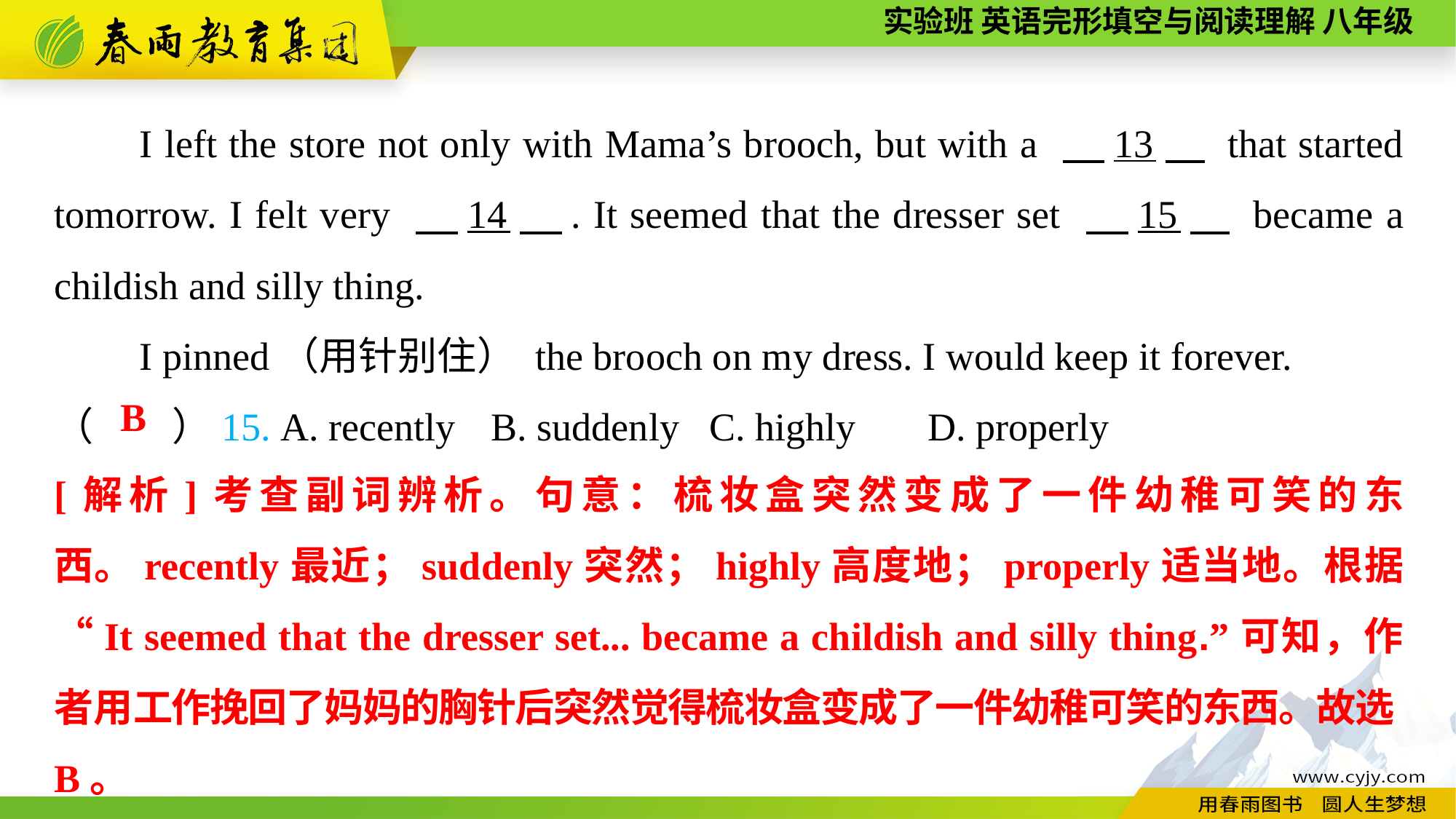

I left the store not only with Mama’s brooch, but with a 　13　 that started tomorrow. I felt very 　14　. It seemed that the dresser set 　15　 became a childish and silly thing.
I pinned（用针别住） the brooch on my dress. I would keep it forever.
（　　）15. A. recently	B. suddenly	C. highly	D. properly
B
[解析]考查副词辨析。句意：梳妆盒突然变成了一件幼稚可笑的东西。recently最近；suddenly突然；highly高度地；properly适当地。根据“It seemed that the dresser set... became a childish and silly thing.”可知，作者用工作挽回了妈妈的胸针后突然觉得梳妆盒变成了一件幼稚可笑的东西。故选B。